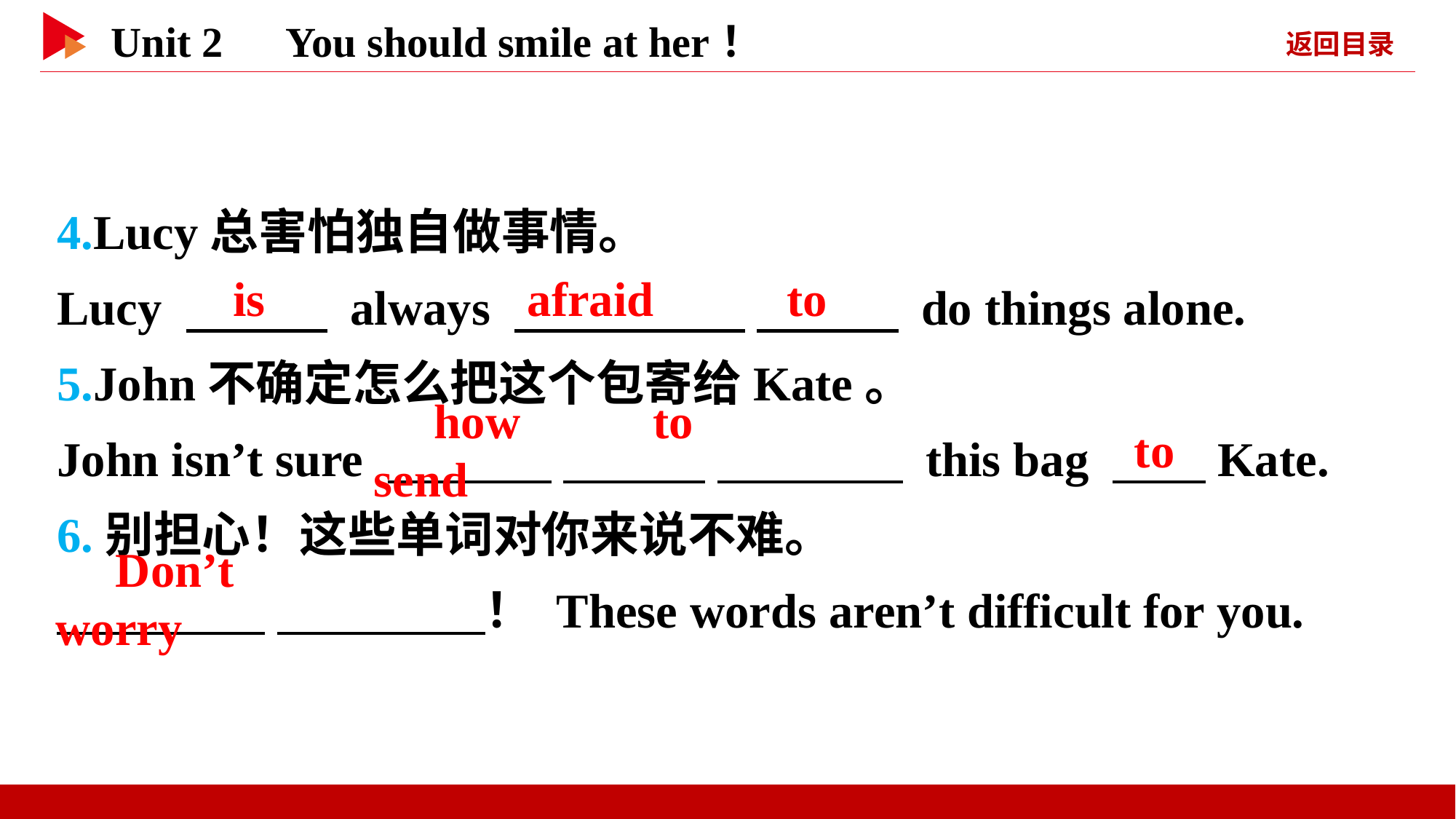

4.Lucy总害怕独自做事情。
Lucy 　    　 always 　            　 　    　 do things alone.
5.John不确定怎么把这个包寄给Kate。
John isn’t sure 　      　 　    　 　        　 this bag 　    Kate.
6.别担心！这些单词对你来说不难。
　          　 　          　！ These words aren’t difficult for you.
　is
　afraid　 　to
　how　 　to　 　send
　to
　Don’t　 　worry